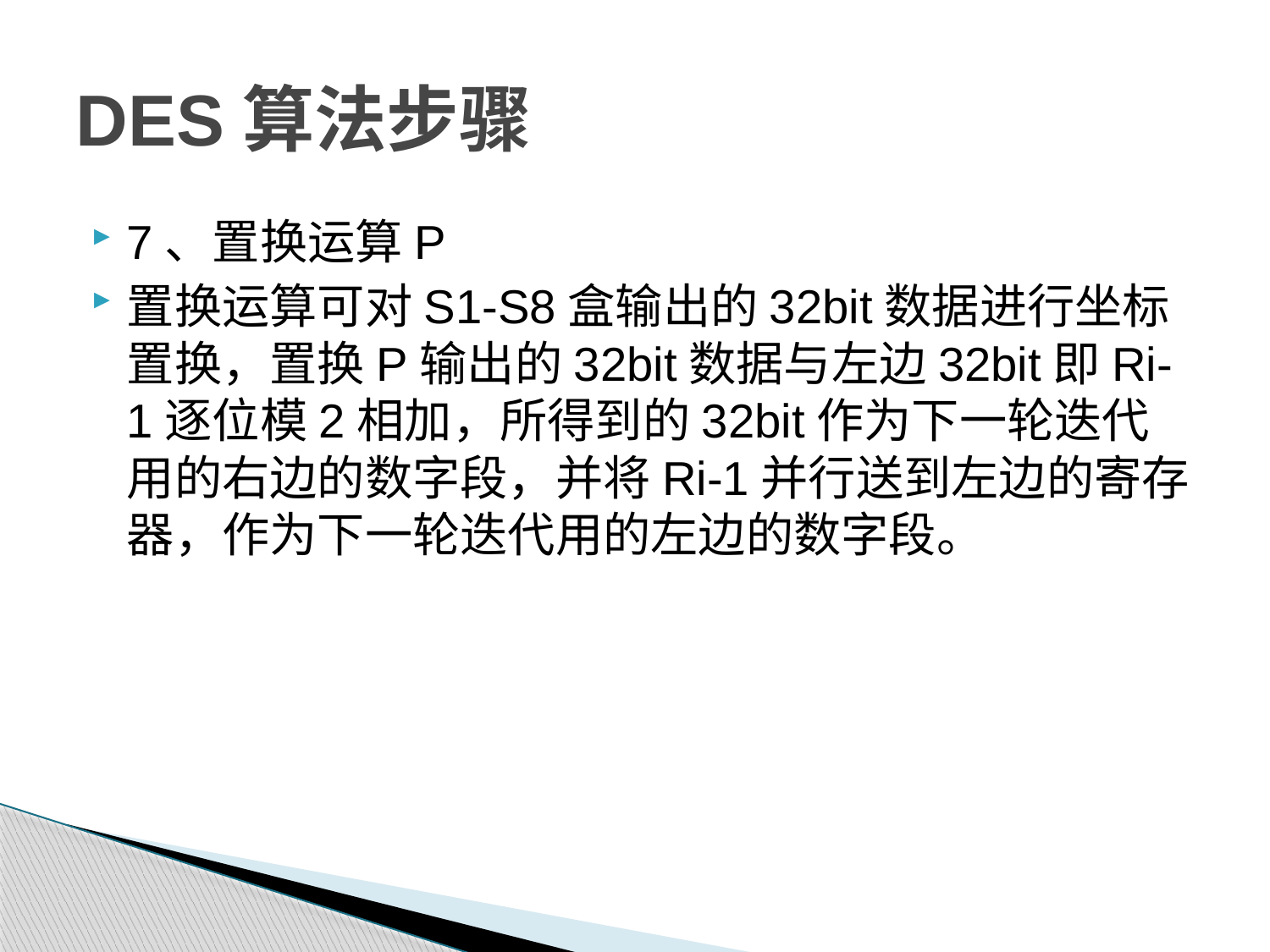

# DES算法步骤
7、置换运算P
置换运算可对S1-S8盒输出的32bit数据进行坐标置换，置换P输出的32bit数据与左边32bit即Ri-1逐位模2相加，所得到的32bit作为下一轮迭代用的右边的数字段，并将Ri-1并行送到左边的寄存器，作为下一轮迭代用的左边的数字段。